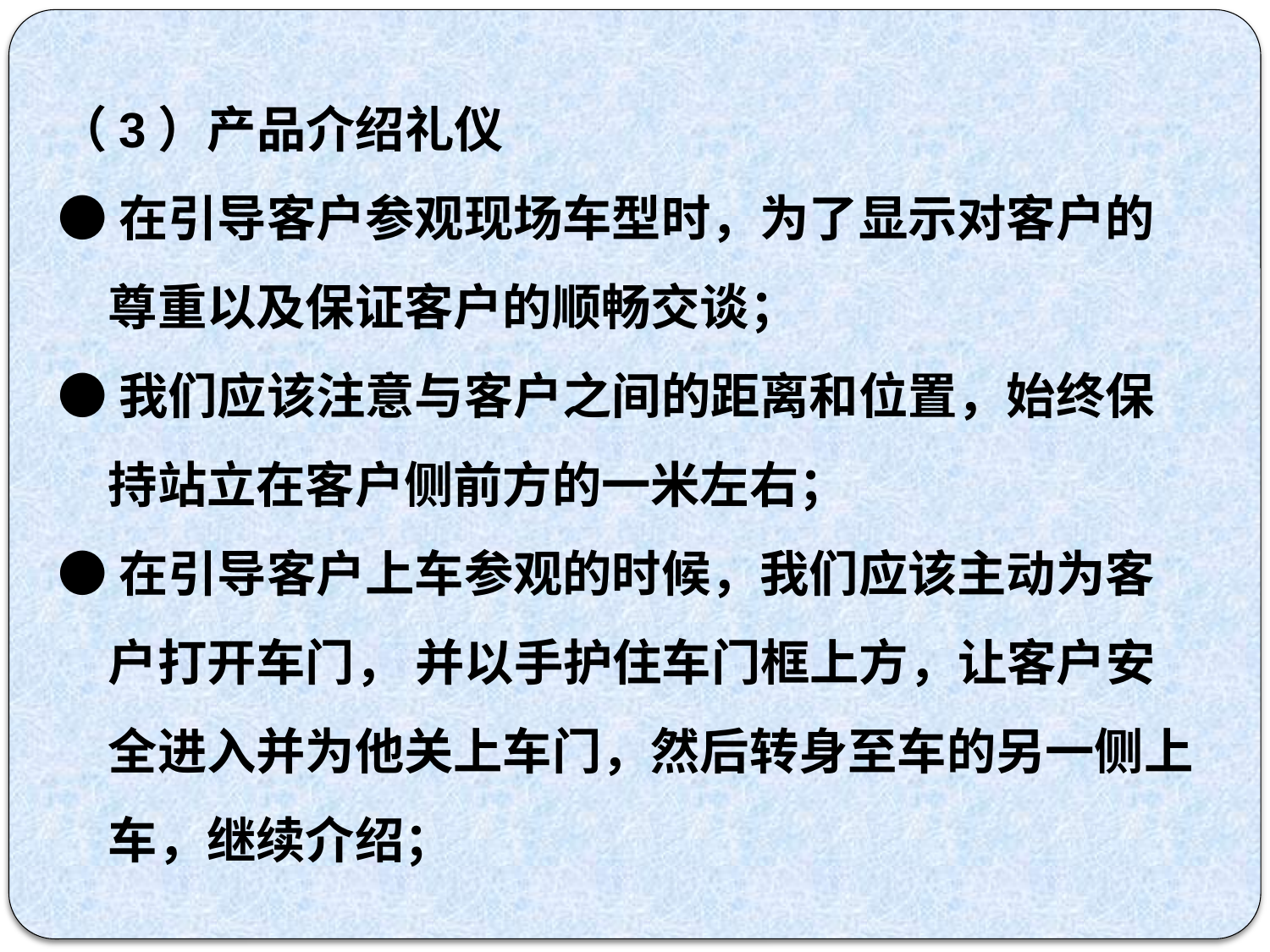

（3）产品介绍礼仪
●在引导客户参观现场车型时，为了显示对客户的尊重以及保证客户的顺畅交谈；
●我们应该注意与客户之间的距离和位置，始终保持站立在客户侧前方的一米左右；
●在引导客户上车参观的时候，我们应该主动为客户打开车门， 并以手护住车门框上方，让客户安全进入并为他关上车门，然后转身至车的另一侧上车，继续介绍；